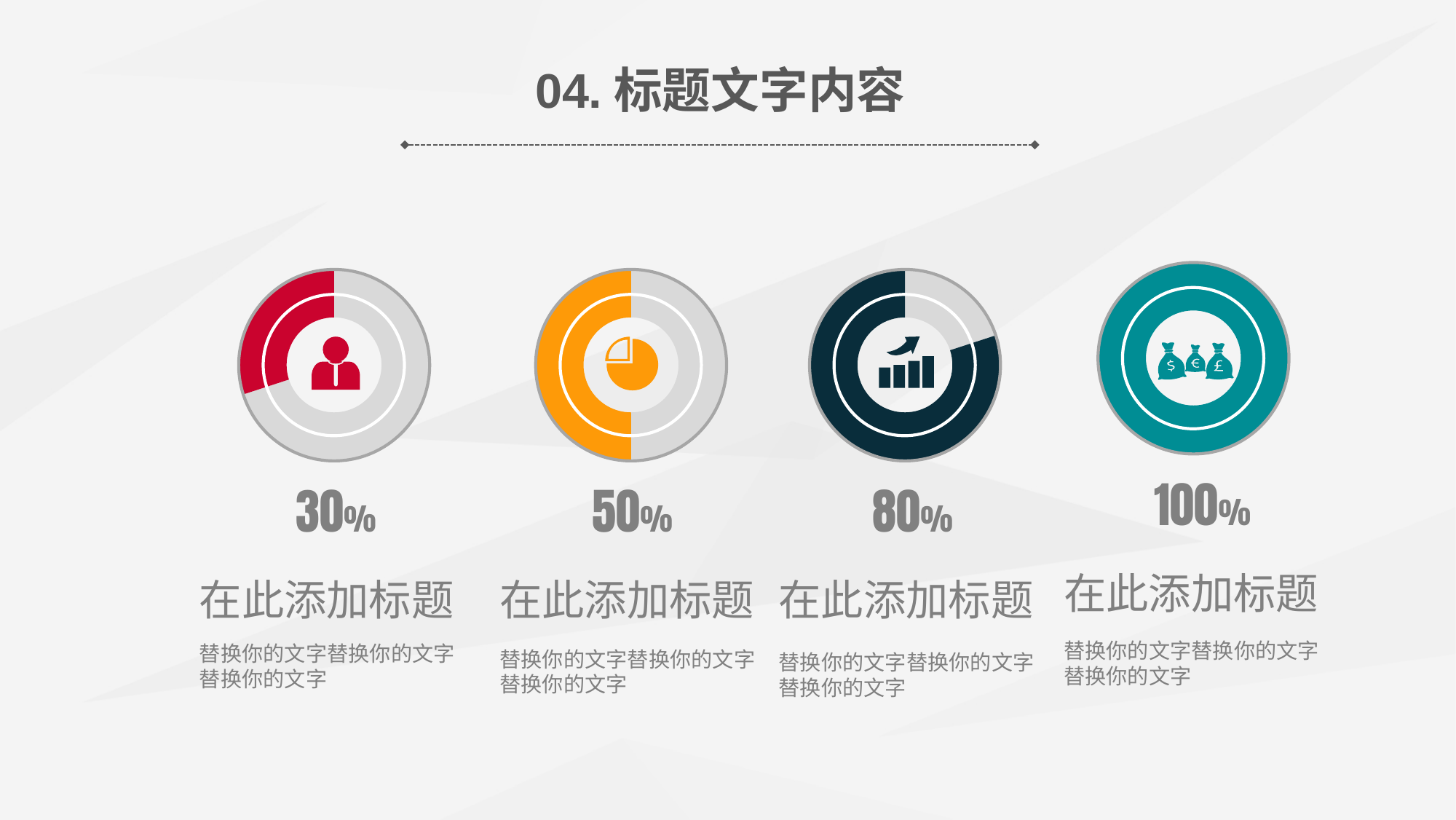

04.标题文字内容

### Chart

| Category | 列1 |
|---|---|
| 第一季度 | 0.0 |
| 第二季度 | 100.0 |

### Chart

| Category | 列1 |
|---|---|
| 第一季度 | 70.0 |
| 第二季度 | 30.0 |

### Chart

| Category | 列1 |
|---|---|
| 第一季度 | 50.0 |
| 第二季度 | 50.0 |

### Chart

| Category | 列1 |
|---|---|
| 第一季度 | 20.0 |
| 第二季度 | 80.0 |

100%
30%
50%
80%
在此添加标题
替换你的文字替换你的文字
替换你的文字

在此添加标题
替换你的文字替换你的文字
替换你的文字

在此添加标题
替换你的文字替换你的文字
替换你的文字

在此添加标题
替换你的文字替换你的文字
替换你的文字